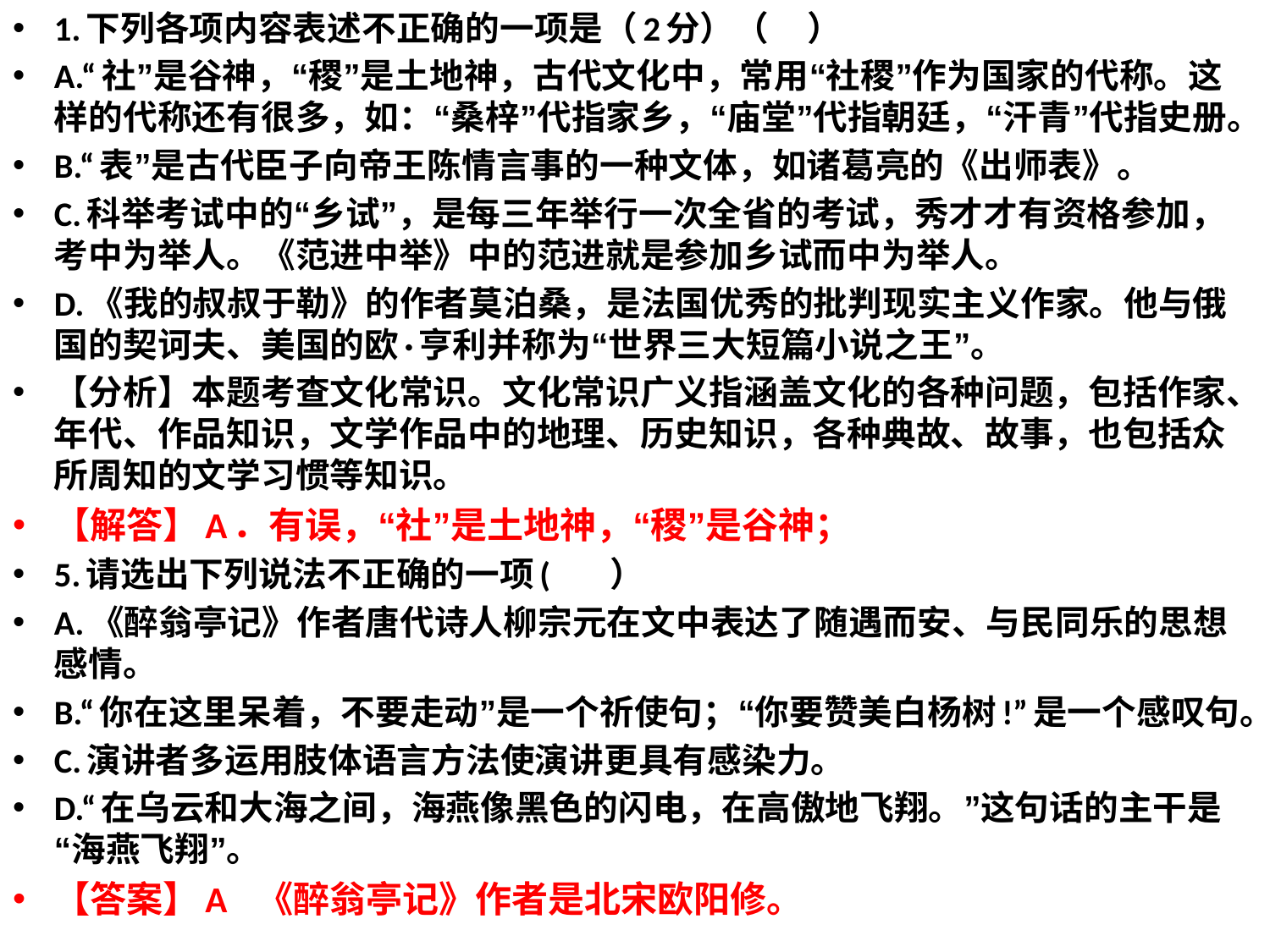

1.下列各项内容表述不正确的一项是（2分）（    ）
A.“社”是谷神，“稷”是土地神，古代文化中，常用“社稷”作为国家的代称。这样的代称还有很多，如：“桑梓”代指家乡，“庙堂”代指朝廷，“汗青”代指史册。
B.“表”是古代臣子向帝王陈情言事的一种文体，如诸葛亮的《出师表》。
C.科举考试中的“乡试”，是每三年举行一次全省的考试，秀才才有资格参加，考中为举人。《范进中举》中的范进就是参加乡试而中为举人。
D.《我的叔叔于勒》的作者莫泊桑，是法国优秀的批判现实主义作家。他与俄国的契诃夫、美国的欧·亨利并称为“世界三大短篇小说之王”。
【分析】本题考查文化常识。文化常识广义指涵盖文化的各种问题，包括作家、年代、作品知识，文学作品中的地理、历史知识，各种典故、故事，也包括众所周知的文学习惯等知识。
【解答】A．有误，“社”是土地神，“稷”是谷神；
5.请选出下列说法不正确的一项(       ）
A.《醉翁亭记》作者唐代诗人柳宗元在文中表达了随遇而安、与民同乐的思想感情。
B.“你在这里呆着，不要走动”是一个祈使句；“你要赞美白杨树!”是一个感叹句。
C.演讲者多运用肢体语言方法使演讲更具有感染力。
D.“在乌云和大海之间，海燕像黑色的闪电，在高傲地飞翔。”这句话的主干是“海燕飞翔”。
【答案】A   《醉翁亭记》作者是北宋欧阳修。

#